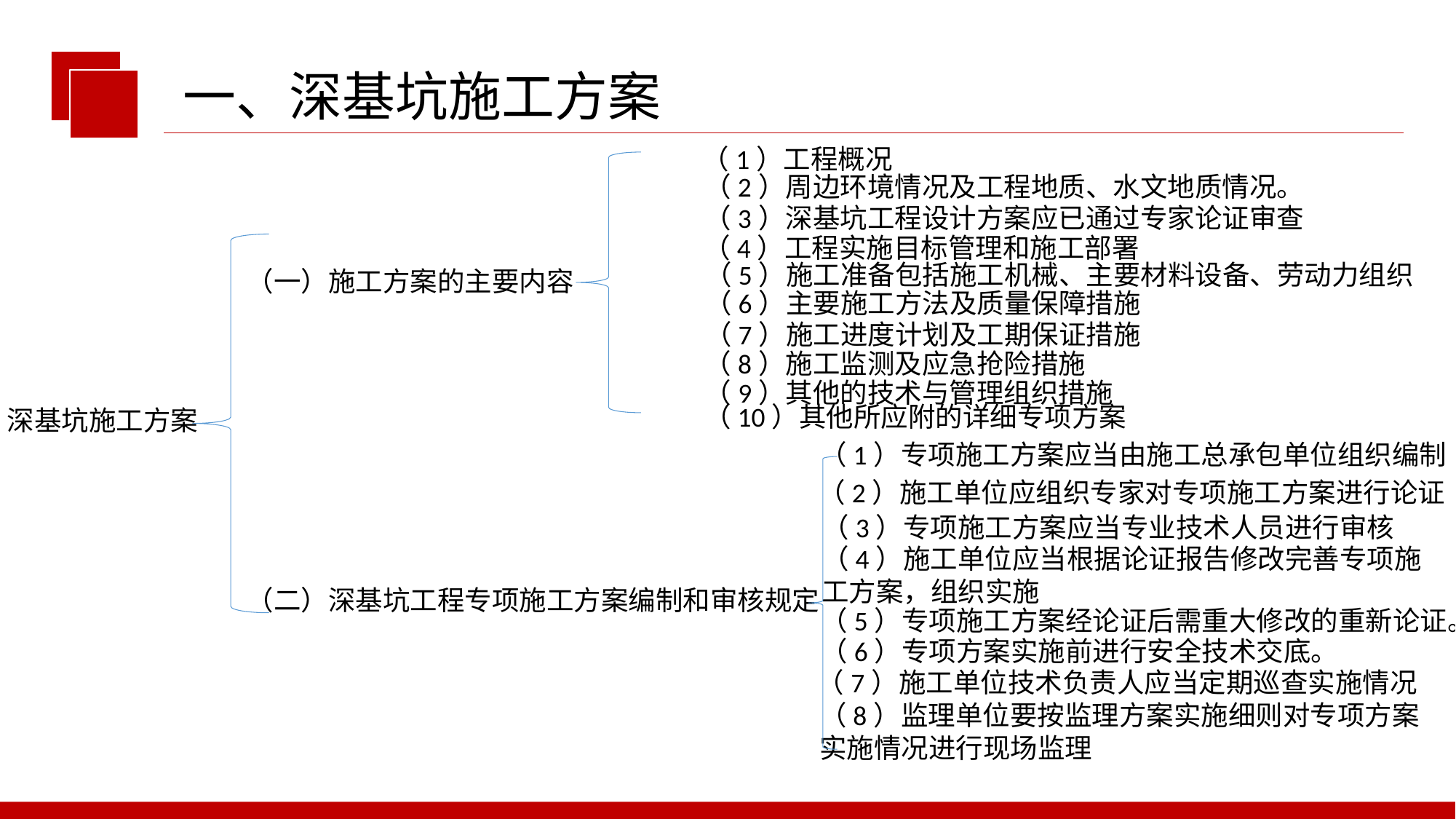

一、深基坑施工方案
（1）工程概况

（2）周边环境情况及工程地质、水文地质情况。
（3）深基坑工程设计方案应已通过专家论证审查
（4）工程实施目标管理和施工部署

（5）施工准备包括施工机械、主要材料设备、劳动力组织
（一）施工方案的主要内容
（6）主要施工方法及质量保障措施
（7）施工进度计划及工期保证措施
（8）施工监测及应急抢险措施
（9）其他的技术与管理组织措施
（10）其他所应附的详细专项方案
深基坑施工方案
（1）专项施工方案应当由施工总承包单位组织编制

（2）施工单位应组织专家对专项施工方案进行论证
（3）专项施工方案应当专业技术人员进行审核
（4）施工单位应当根据论证报告修改完善专项施  工方案，组织实施
（二）深基坑工程专项施工方案编制和审核规定
（5）专项施工方案经论证后需重大修改的重新论证。
（6）专项方案实施前进行安全技术交底。
（7）施工单位技术负责人应当定期巡查实施情况
（8）监理单位要按监理方案实施细则对专项方案实施情况进行现场监理